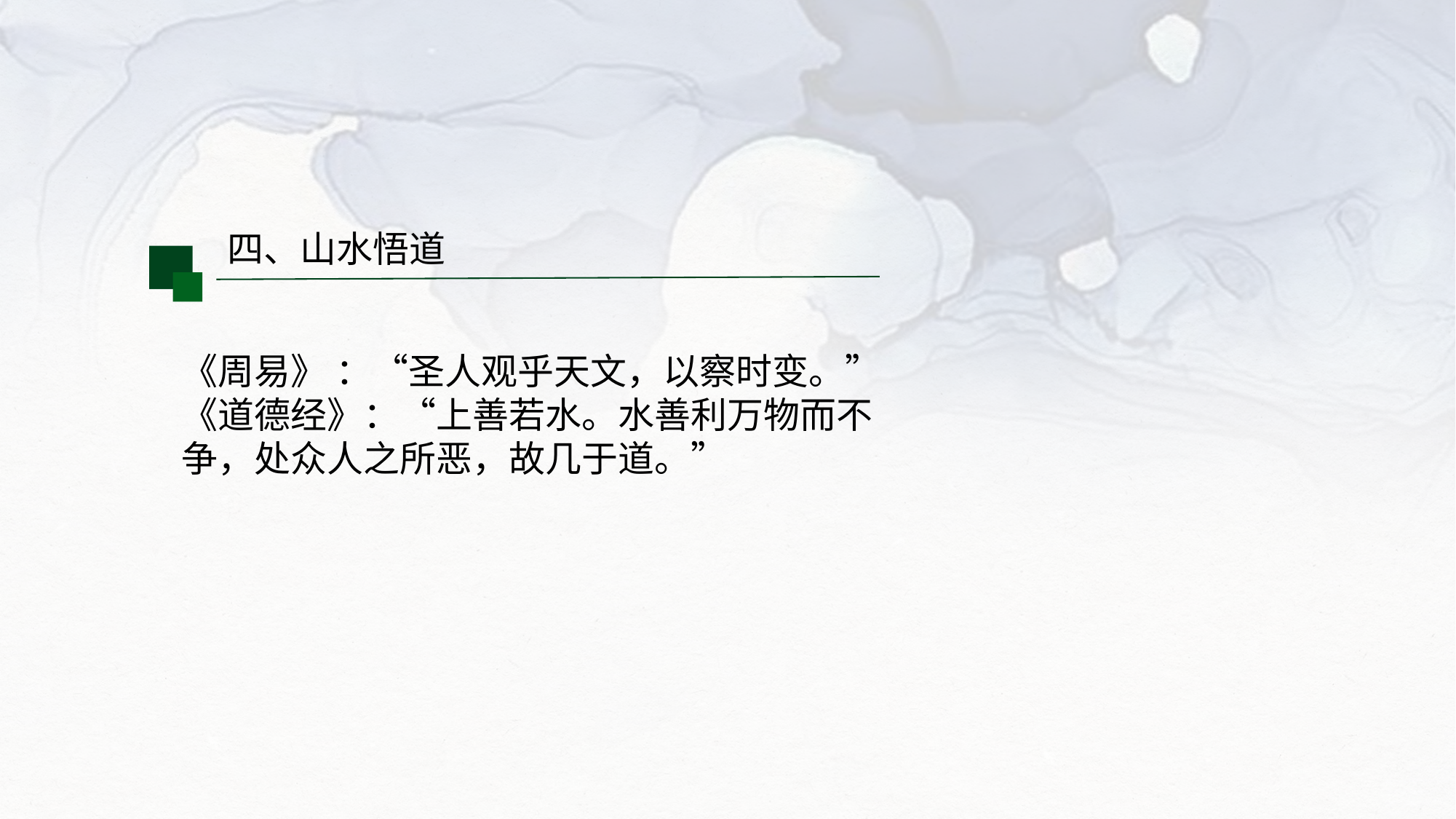

四、山水悟道

《周易》 ：“圣人观乎天文，以察时变。”
《道德经》：“上善若水。水善利万物而不争，处众人之所恶，故几于道。”